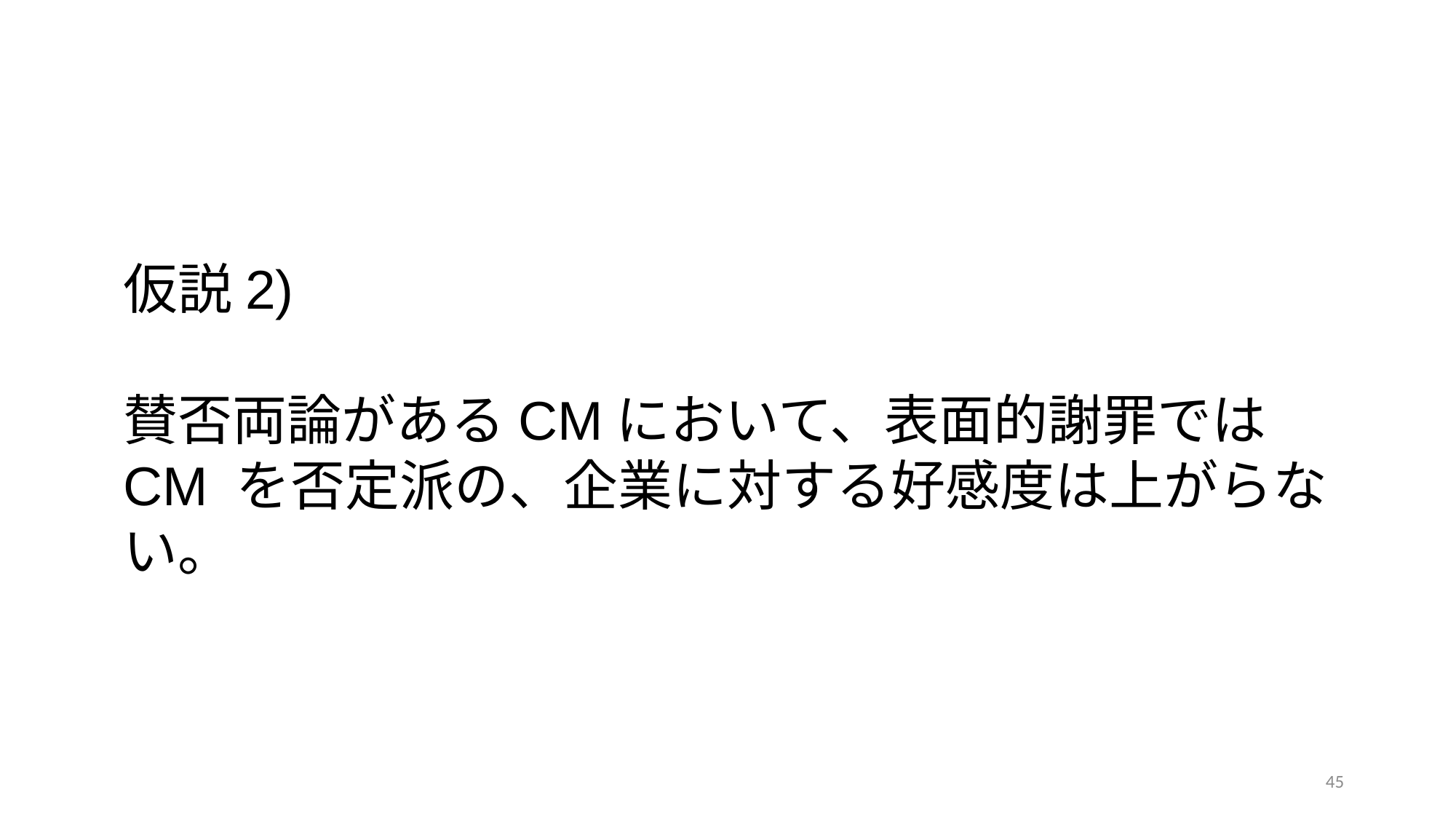

仮説2)

賛否両論があるCMにおいて、表面的謝罪ではCM を否定派の、企業に対する好感度は上がらない。
45